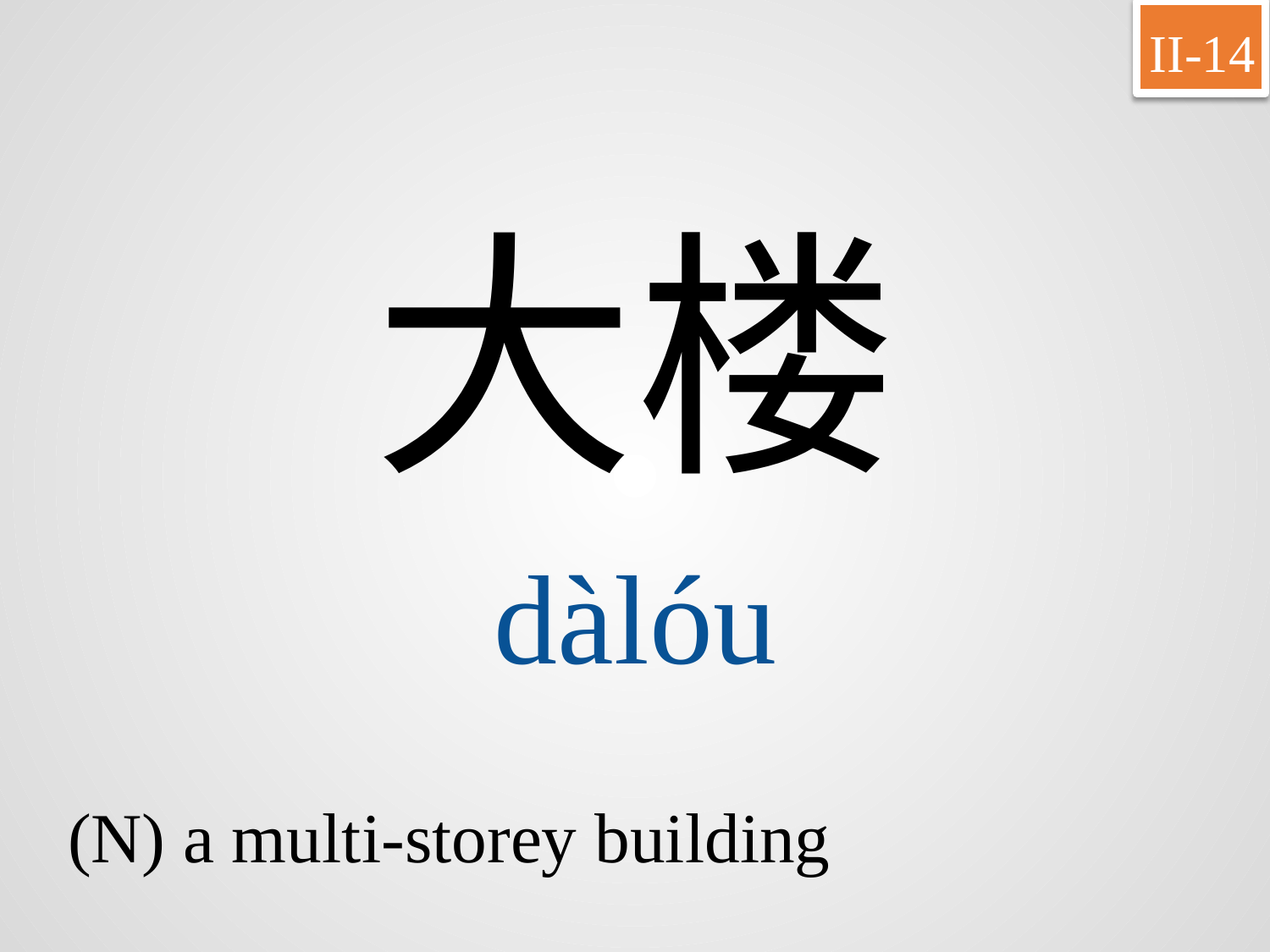

II-14

大楼
dàlóu
(N) a multi-storey building